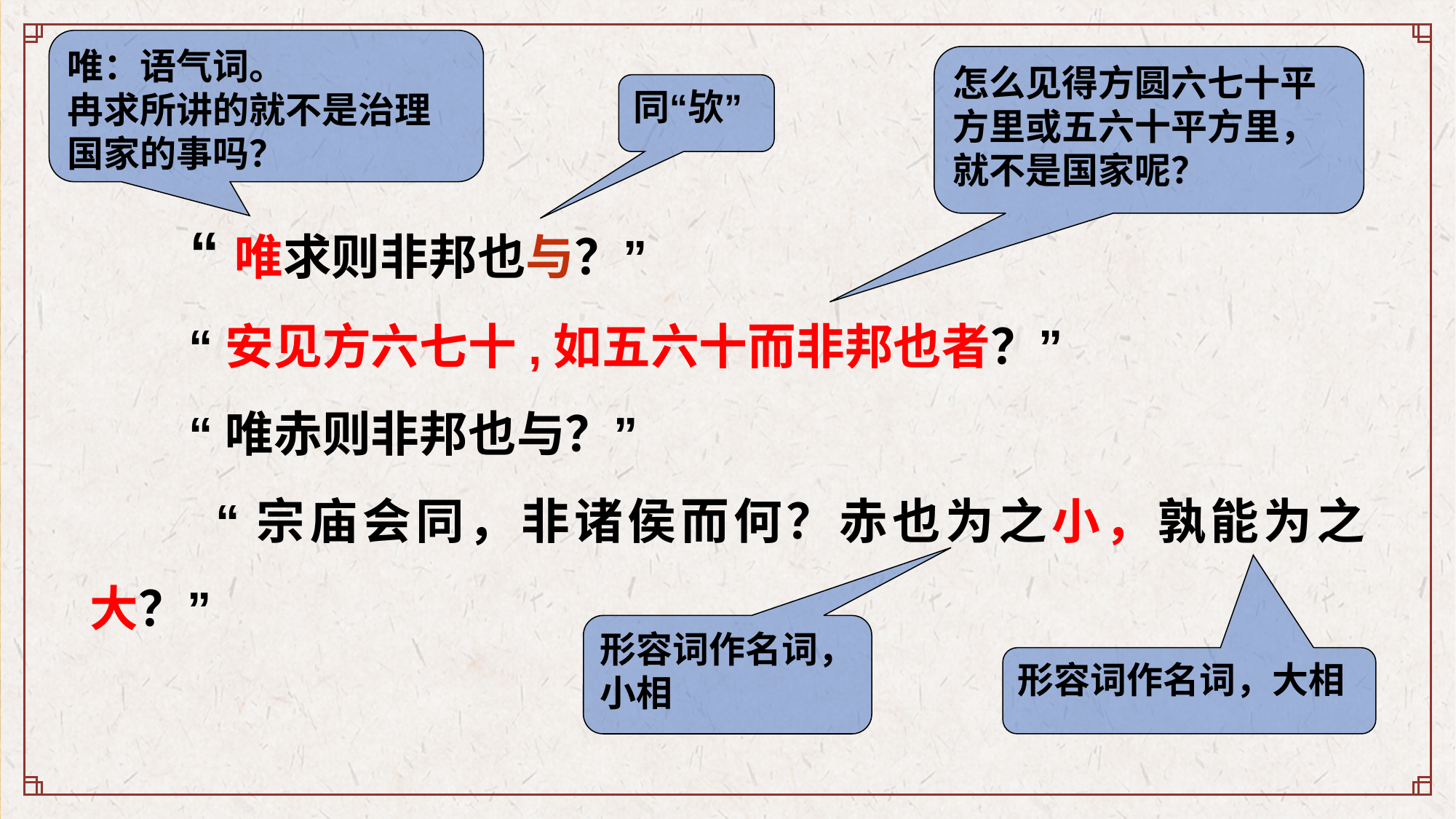

唯：语气词。
冉求所讲的就不是治理国家的事吗？
怎么见得方圆六七十平方里或五六十平方里，就不是国家呢？
同“欤”

    “唯求则非邦也与？”
     “安见方六七十,如五六十而非邦也者？”
     “唯赤则非邦也与？”
     “宗庙会同，非诸侯而何？赤也为之小，孰能为之大？”

形容词作名词，小相
形容词作名词，大相